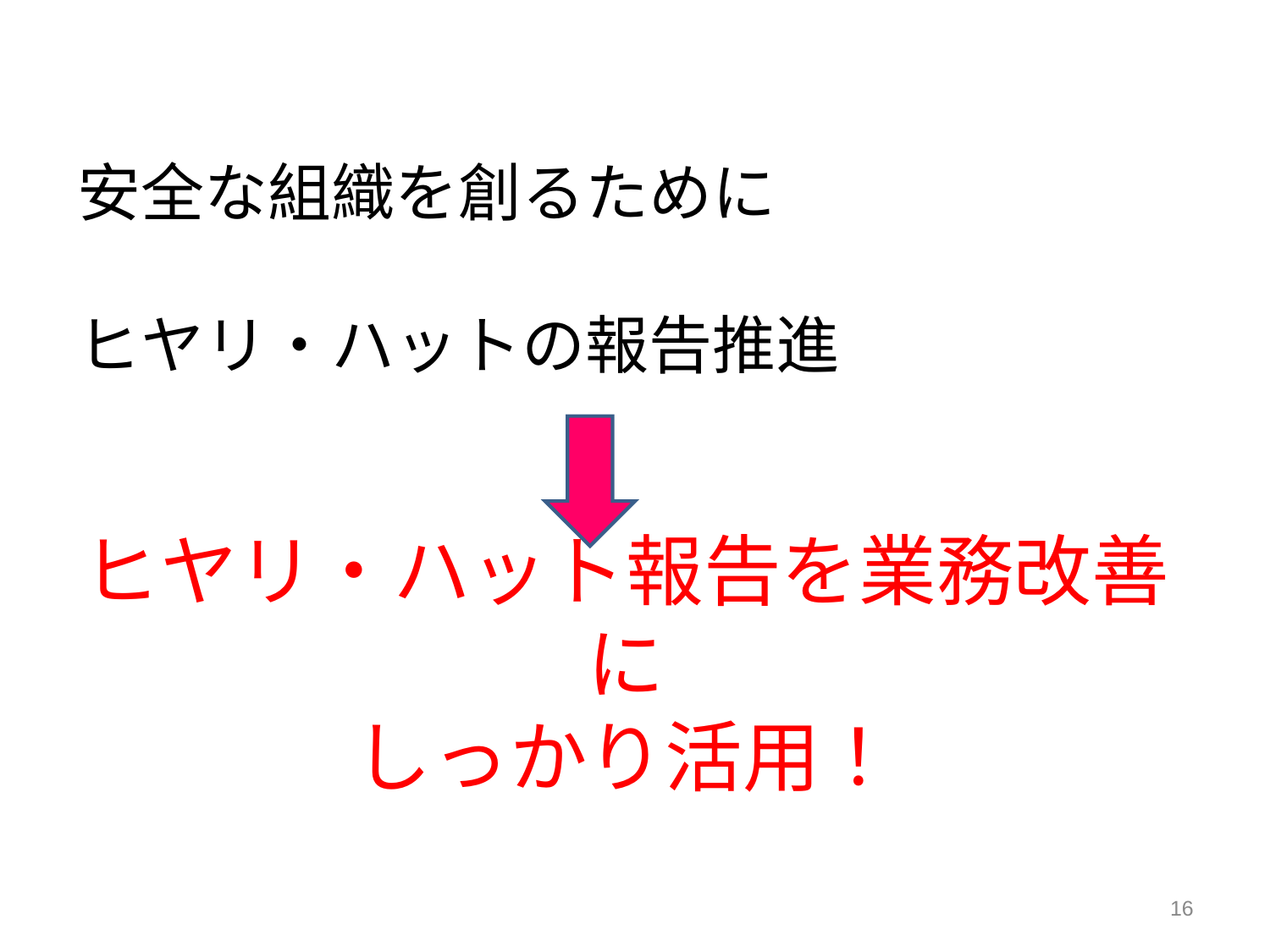

安全な組織を創るために
ヒヤリ・ハットの報告推進

ヒヤリ・ハット報告を業務改善に
しっかり活用！

16